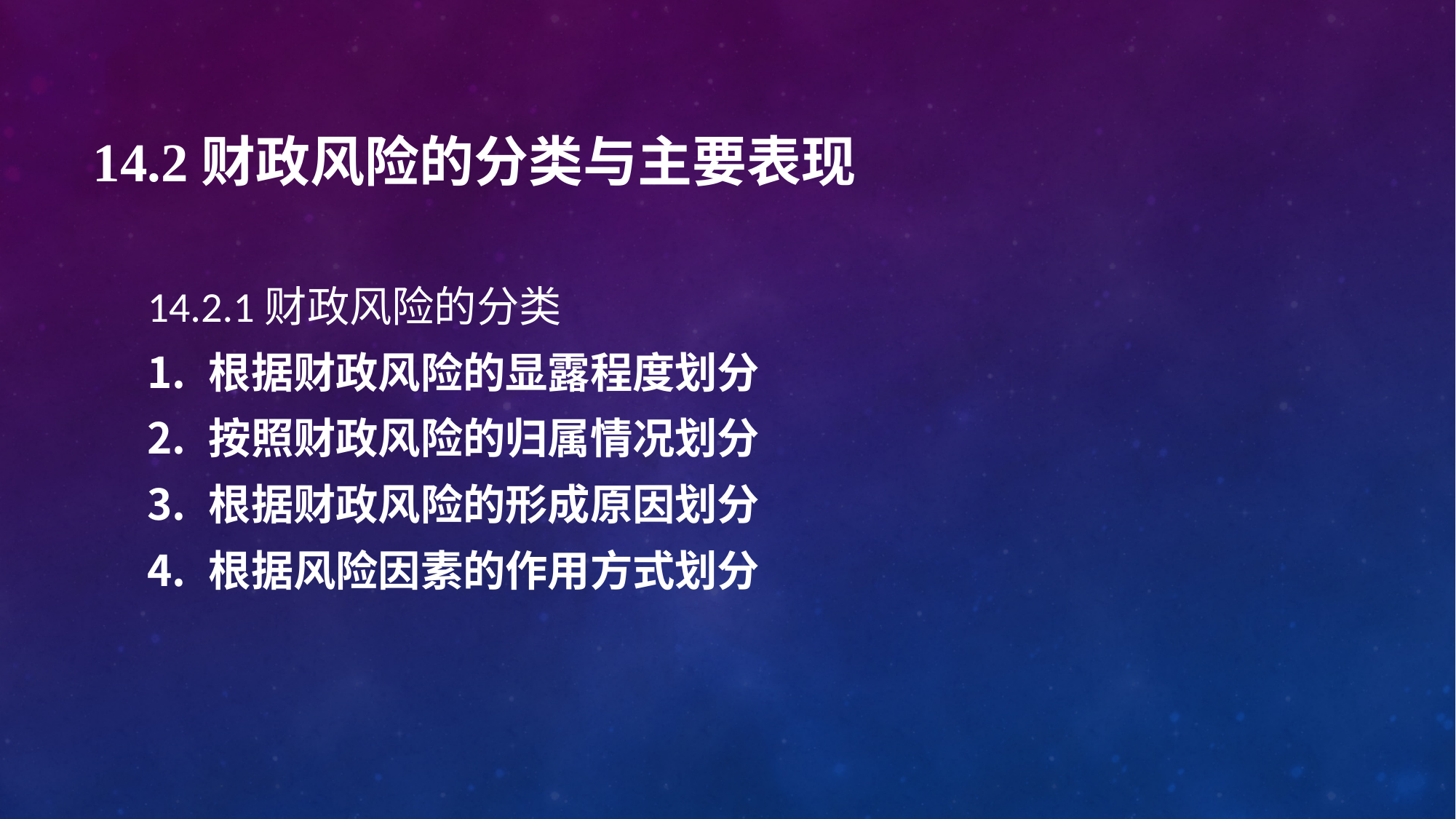

# 14.2财政风险的分类与主要表现
14.2.1财政风险的分类
根据财政风险的显露程度划分
按照财政风险的归属情况划分
根据财政风险的形成原因划分
根据风险因素的作用方式划分